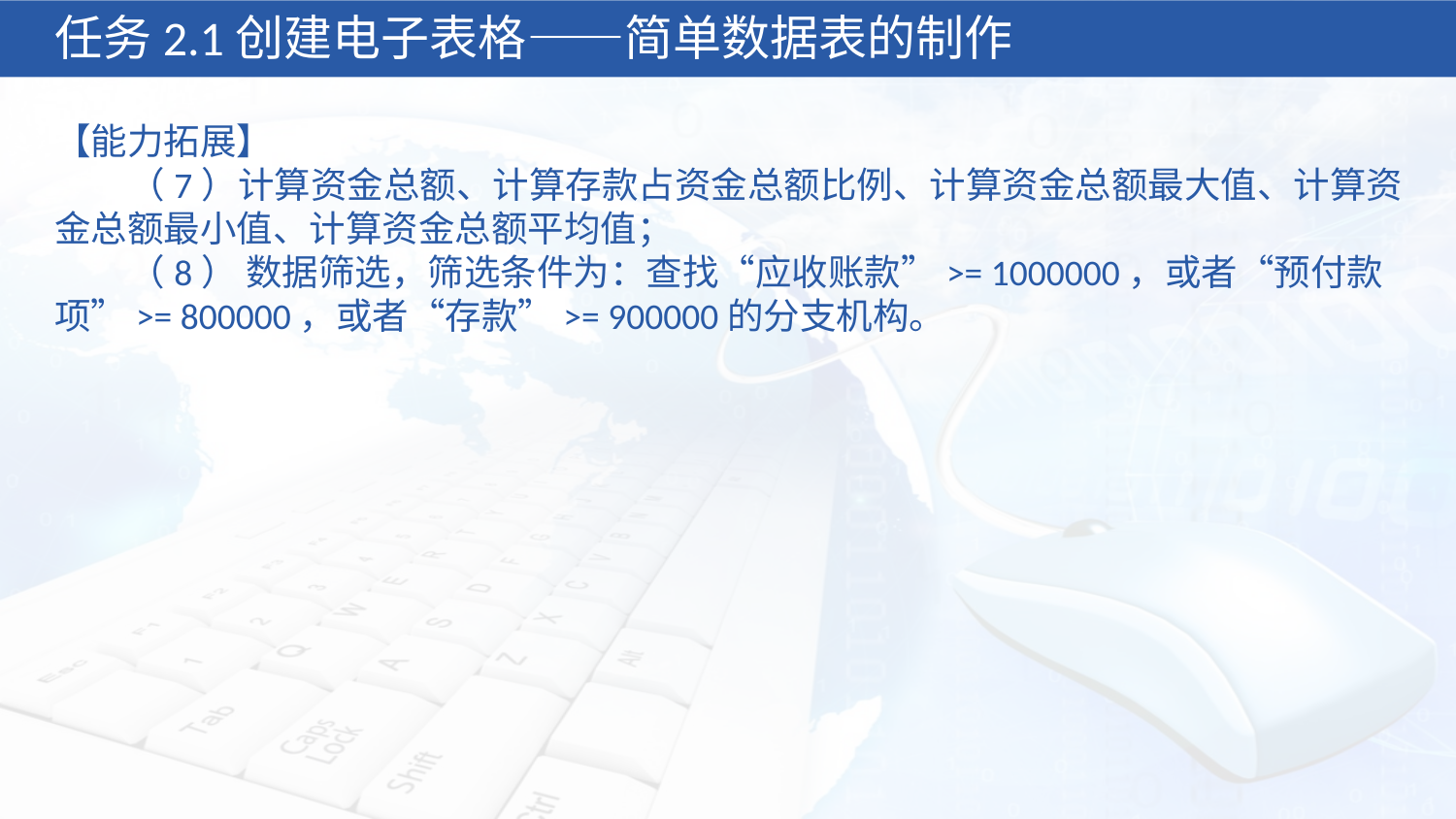

任务2.1创建电子表格——简单数据表的制作
【能力拓展】
        （7）计算资金总额、计算存款占资金总额比例、计算资金总额最大值、计算资金总额最小值、计算资金总额平均值；
        （8） 数据筛选，筛选条件为：查找“应收账款”>= 1000000，或者“预付款项”>= 800000，或者“存款”>= 900000的分支机构。